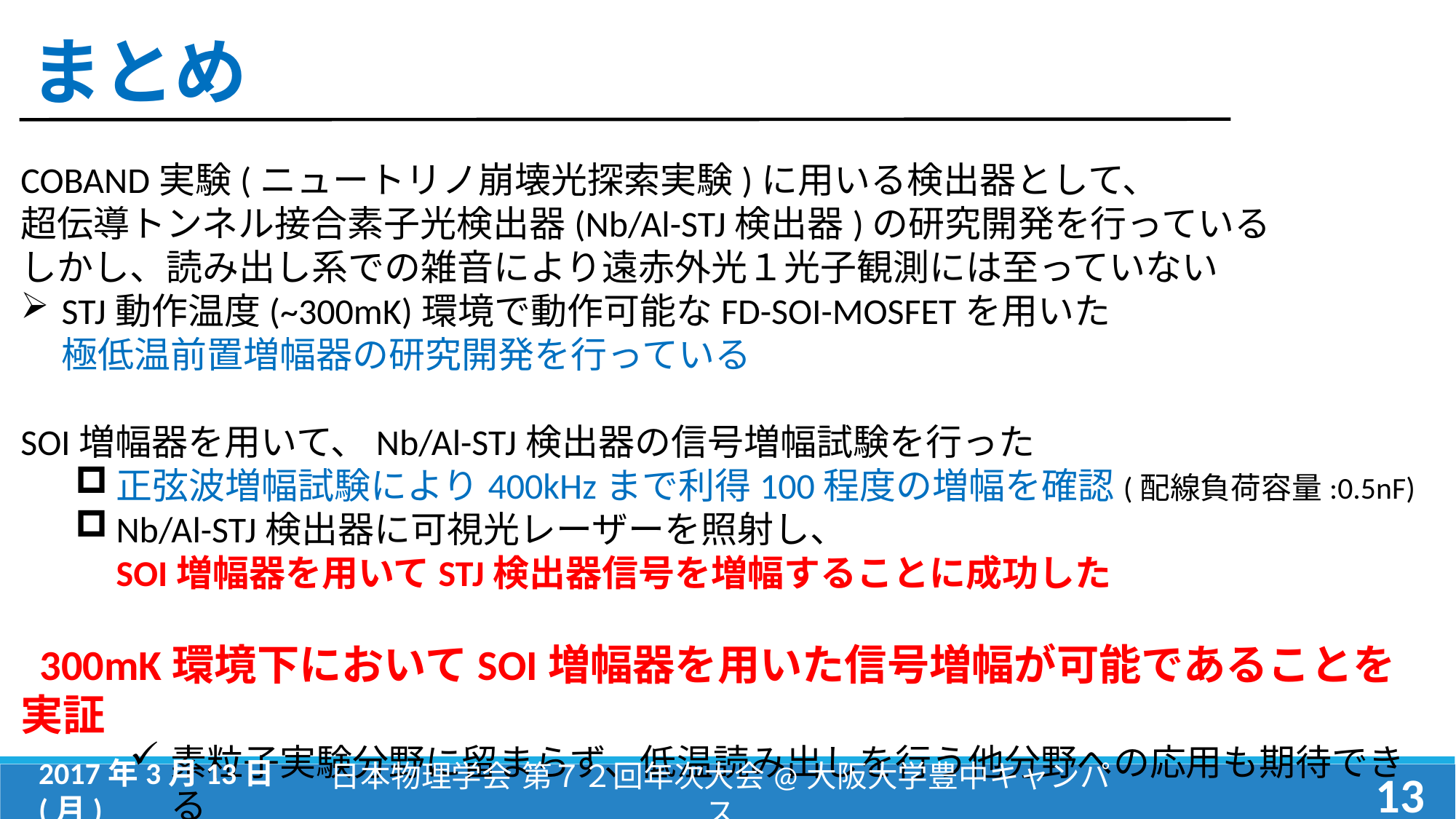

# まとめ
COBAND実験(ニュートリノ崩壊光探索実験)に用いる検出器として、
超伝導トンネル接合素子光検出器(Nb/Al-STJ検出器)の研究開発を行っている
しかし、読み出し系での雑音により遠赤外光１光子観測には至っていない
STJ動作温度(~300mK)環境で動作可能なFD-SOI-MOSFETを用いた
極低温前置増幅器の研究開発を行っている

SOI増幅器を用いて、Nb/Al-STJ検出器の信号増幅試験を行った
正弦波増幅試験により400kHzまで利得100程度の増幅を確認(配線負荷容量:0.5nF)
Nb/Al-STJ検出器に可視光レーザーを照射し、
SOI増幅器を用いてSTJ検出器信号を増幅することに成功した

  300mK環境下においてSOI増幅器を用いた信号増幅が可能であることを実証
素粒子実験分野に留まらず、低温読み出しを行う他分野への応用も期待できる
2017年3月13日(月)
日本物理学会 第７２回年次大会@大阪大学豊中キャンパス
13